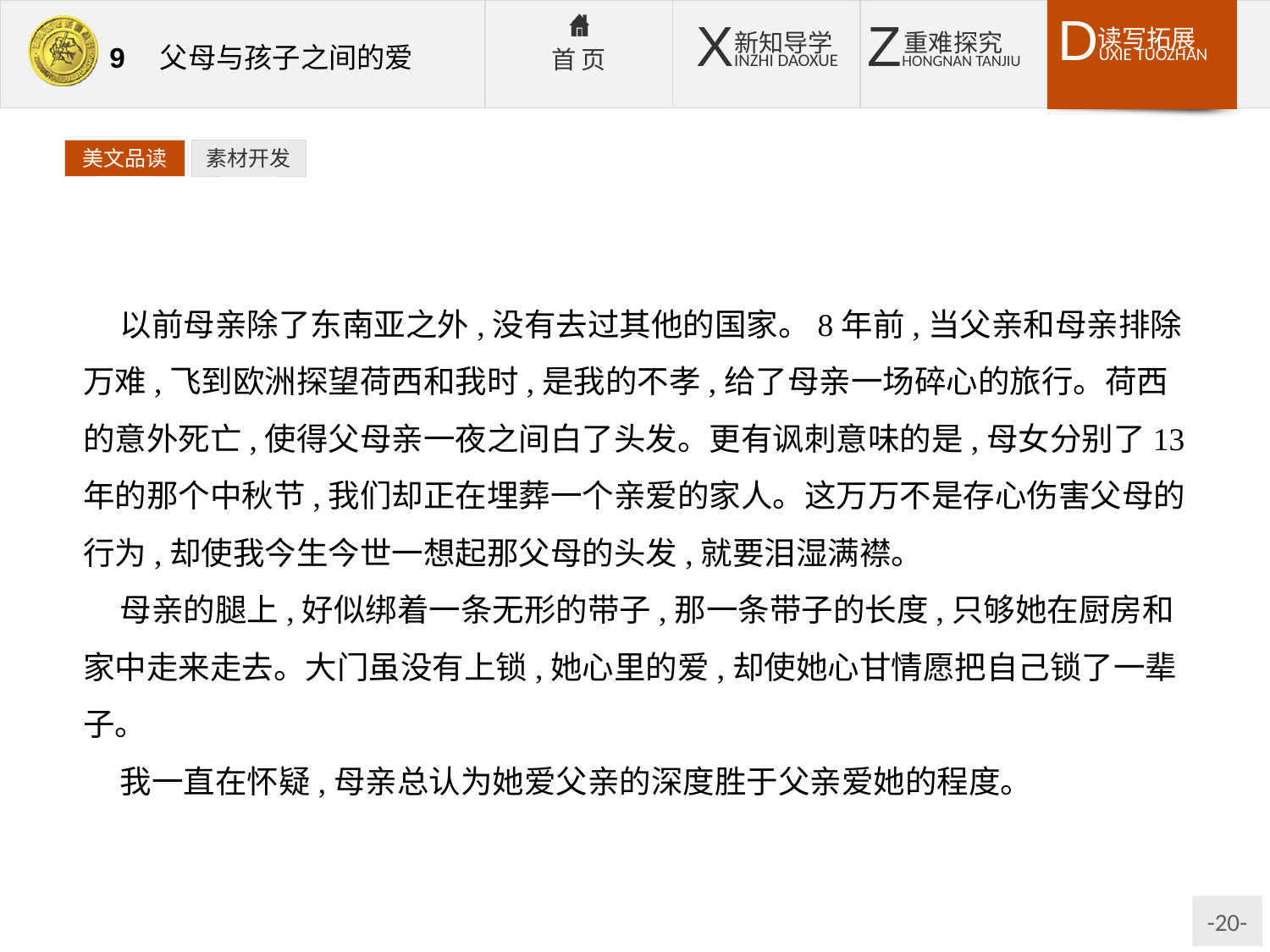

美文品读
素材开发
以前母亲除了东南亚之外,没有去过其他的国家。8年前,当父亲和母亲排除万难,飞到欧洲探望荷西和我时,是我的不孝,给了母亲一场碎心的旅行。荷西的意外死亡,使得父母亲一夜之间白了头发。更有讽刺意味的是,母女分别了13年的那个中秋节,我们却正在埋葬一个亲爱的家人。这万万不是存心伤害父母的行为,却使我今生今世一想起那父母的头发,就要泪湿满襟。
母亲的腿上,好似绑着一条无形的带子,那一条带子的长度,只够她在厨房和家中走来走去。大门虽没有上锁,她心里的爱,却使她心甘情愿把自己锁了一辈子。
我一直在怀疑,母亲总认为她爱父亲的深度胜于父亲爱她的程度。